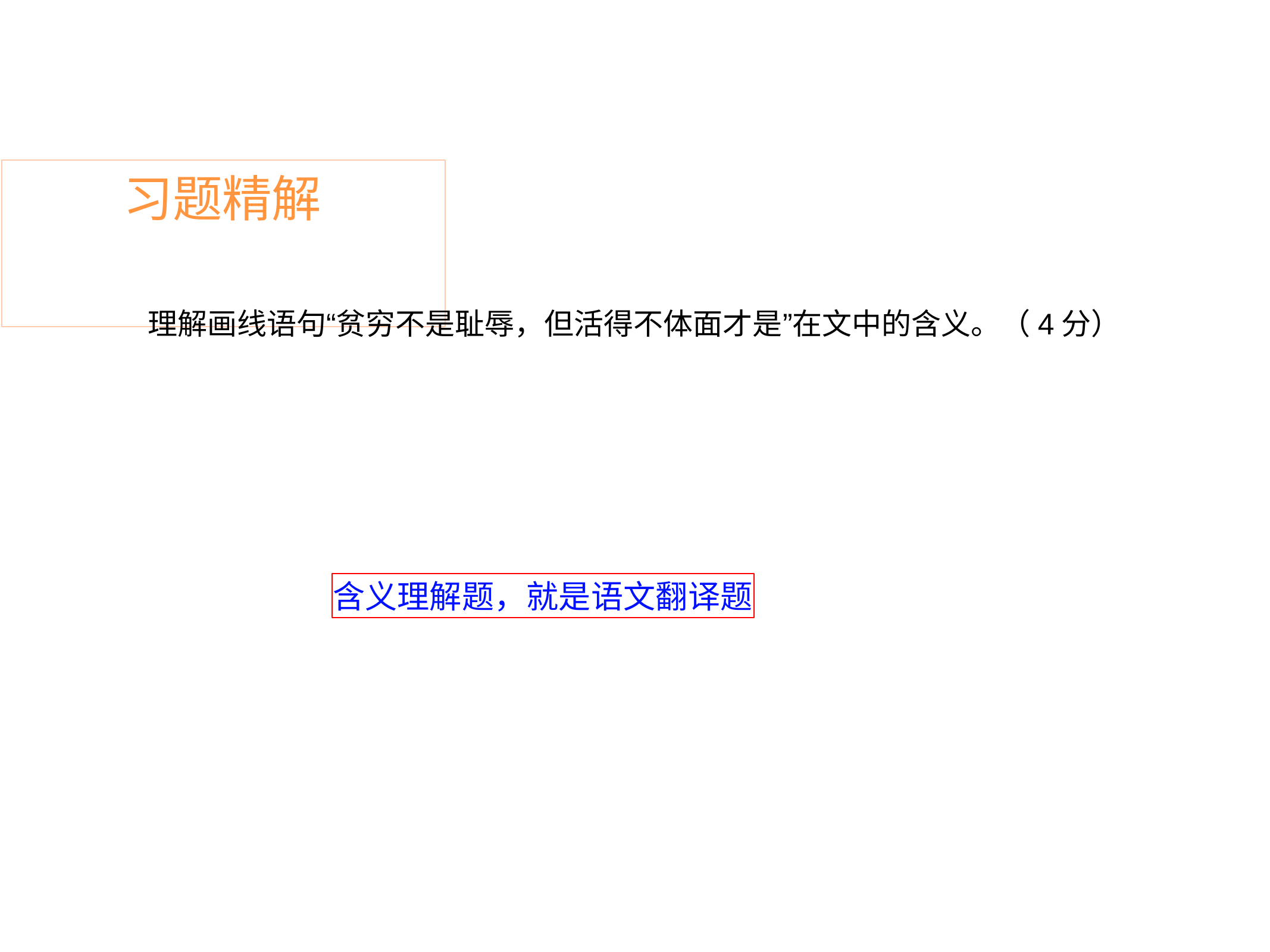

# 习题精解
理解画线语句“贫穷不是耻辱，但活得不体面才是”在文中的含义。（4分）

含义理解题，就是语文翻译题